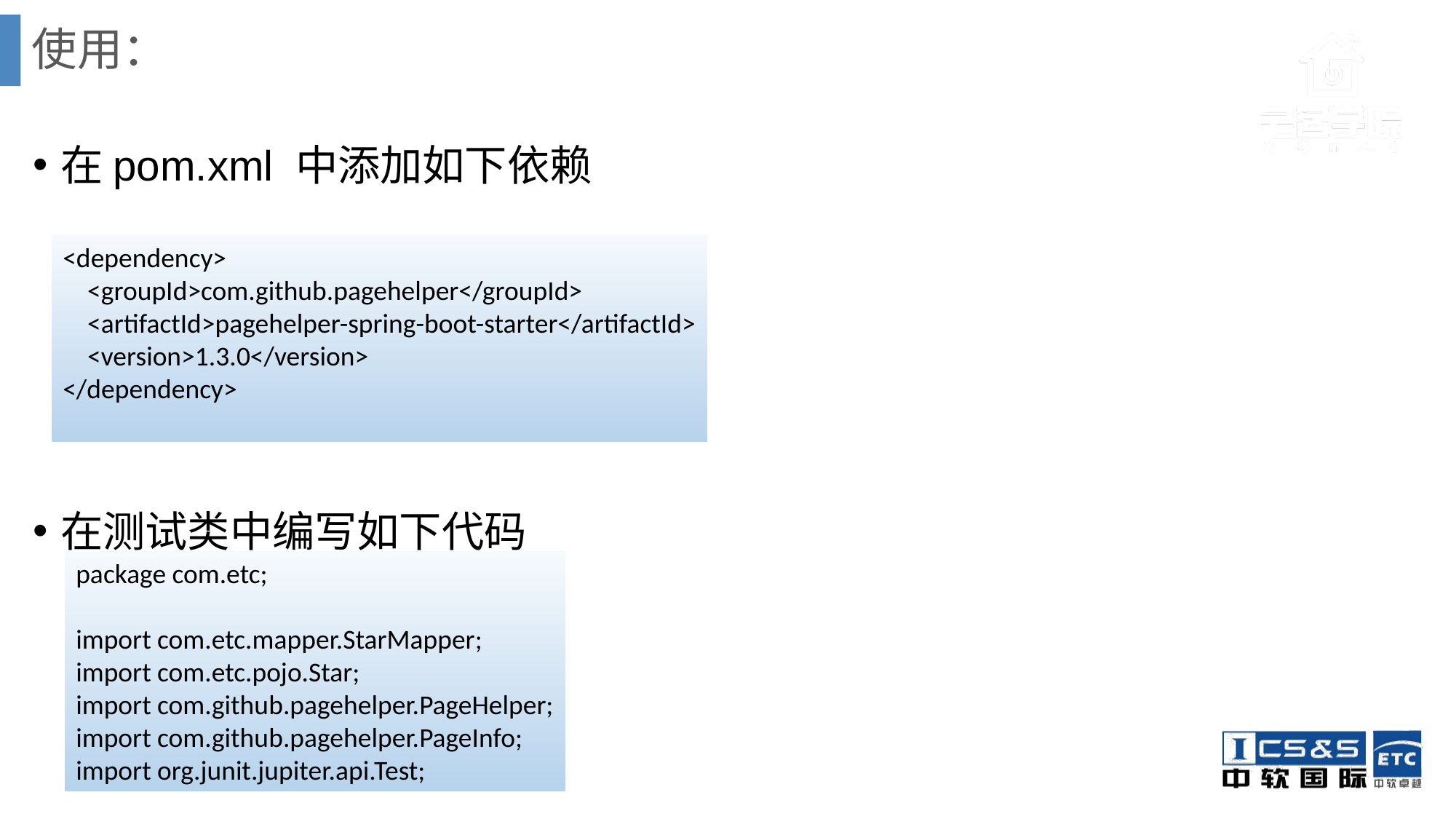

# 使用：
在pom.xml 中添加如下依赖

在测试类中编写如下代码
<dependency>
    <groupId>com.github.pagehelper</groupId>
    <artifactId>pagehelper-spring-boot-starter</artifactId>
    <version>1.3.0</version>
</dependency>

package com.etc;

import com.etc.mapper.StarMapper;
import com.etc.pojo.Star;
import com.github.pagehelper.PageHelper;
import com.github.pagehelper.PageInfo;
import org.junit.jupiter.api.Test;